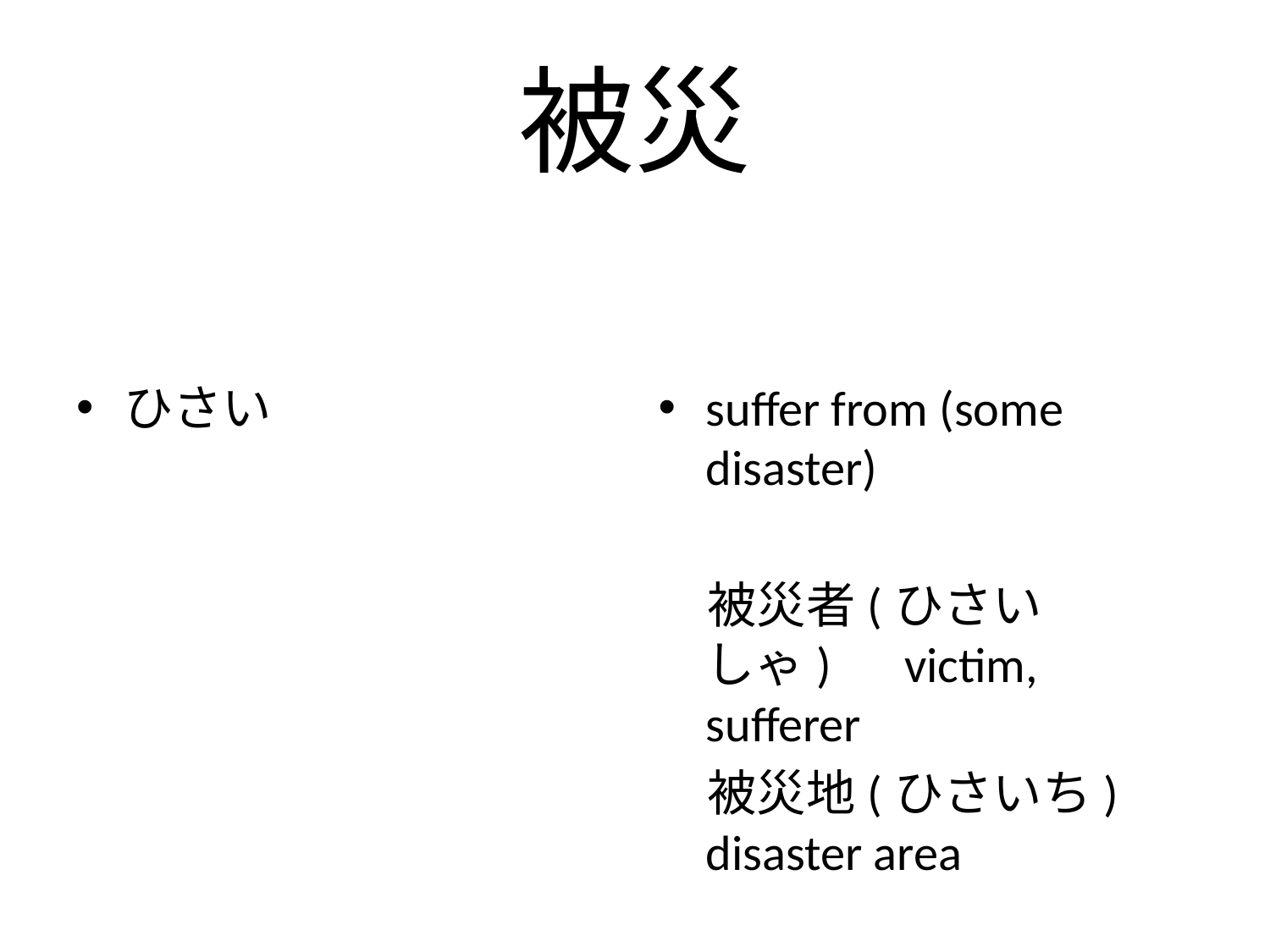

# 被災
ひさい
suffer from (some disaster)

　被災者(ひさいしゃ)　victim, sufferer
　被災地(ひさいち) disaster area